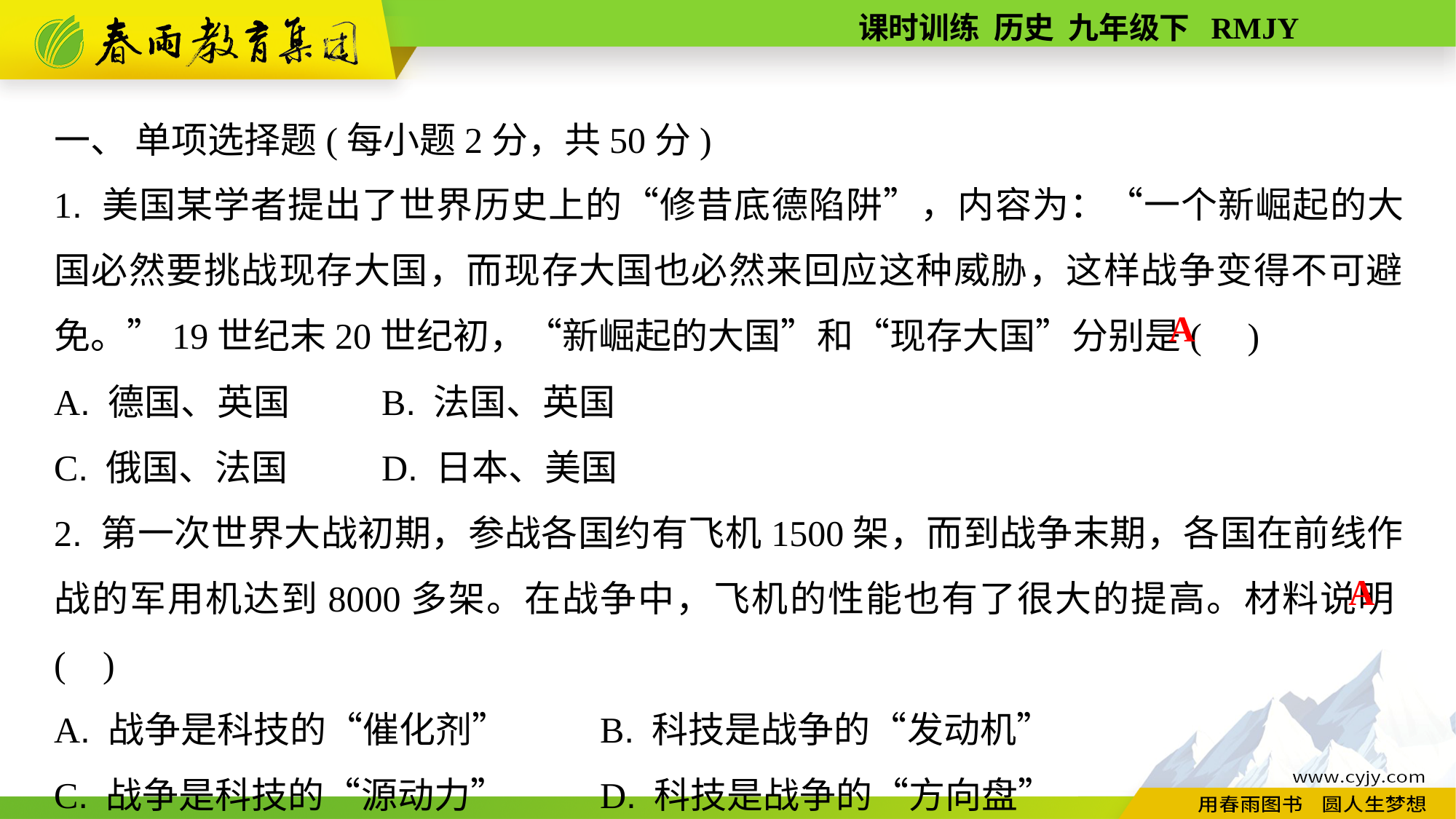

一、 单项选择题(每小题2分，共50分)
1. 美国某学者提出了世界历史上的“修昔底德陷阱”，内容为：“一个新崛起的大国必然要挑战现存大国，而现存大国也必然来回应这种威胁，这样战争变得不可避免。”19世纪末20世纪初，“新崛起的大国”和“现存大国”分别是(     )
A. 德国、英国	B. 法国、英国
C. 俄国、法国	D. 日本、美国
2. 第一次世界大战初期，参战各国约有飞机1500架，而到战争末期，各国在前线作战的军用机达到8000多架。在战争中，飞机的性能也有了很大的提高。材料说明(    )
A. 战争是科技的“催化剂”	B. 科技是战争的“发动机”
C. 战争是科技的“源动力”	D. 科技是战争的“方向盘”
A
A